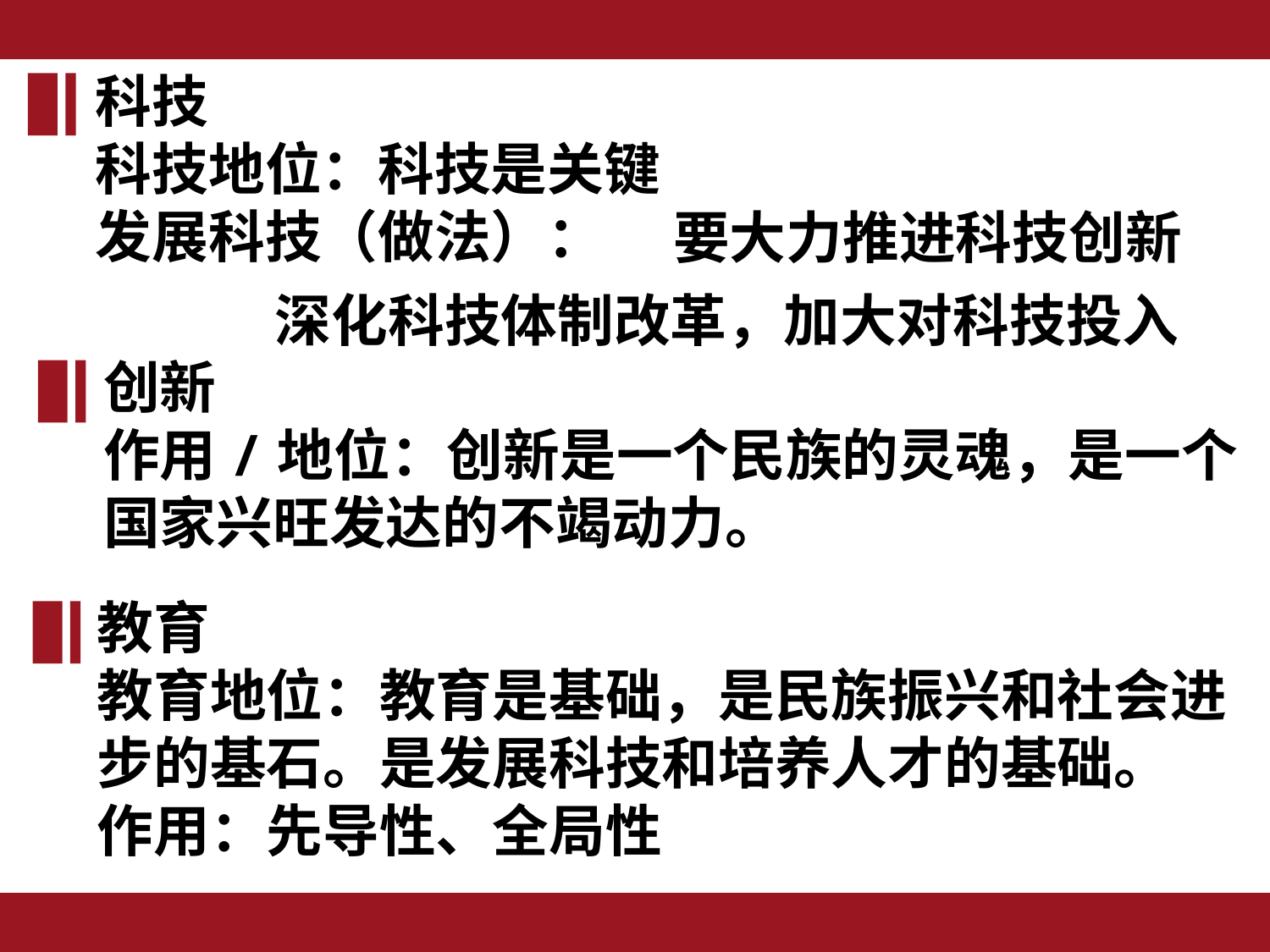

科技
科技地位：科技是关键
发展科技（做法）：

要大力推进科技创新
深化科技体制改革，加大对科技投入
创新
作用/地位：创新是一个民族的灵魂，是一个国家兴旺发达的不竭动力。

教育
教育地位：教育是基础，是民族振兴和社会进步的基石。是发展科技和培养人才的基础。
作用：先导性、全局性